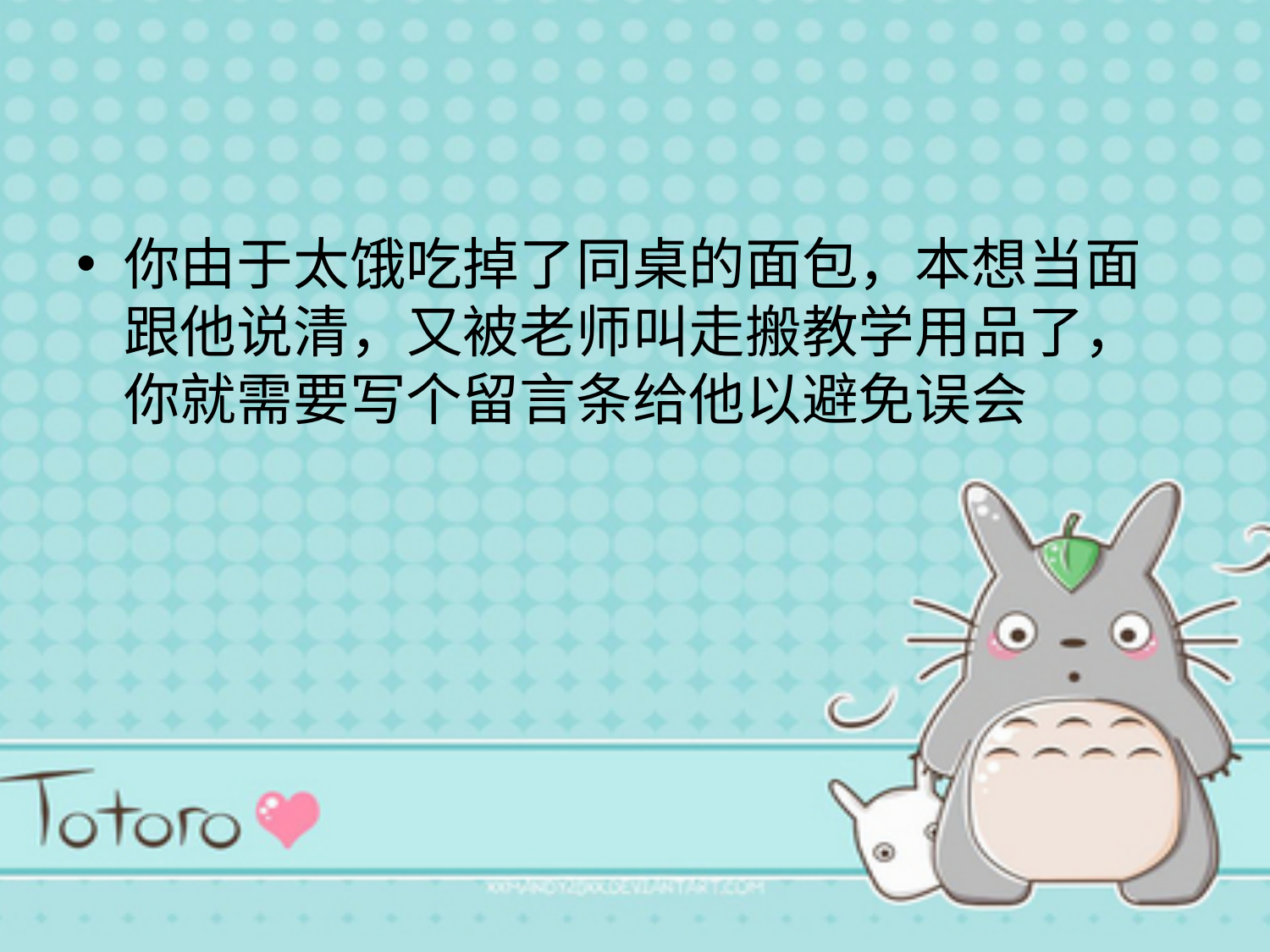

#
你由于太饿吃掉了同桌的面包，本想当面跟他说清，又被老师叫走搬教学用品了，你就需要写个留言条给他以避免误会